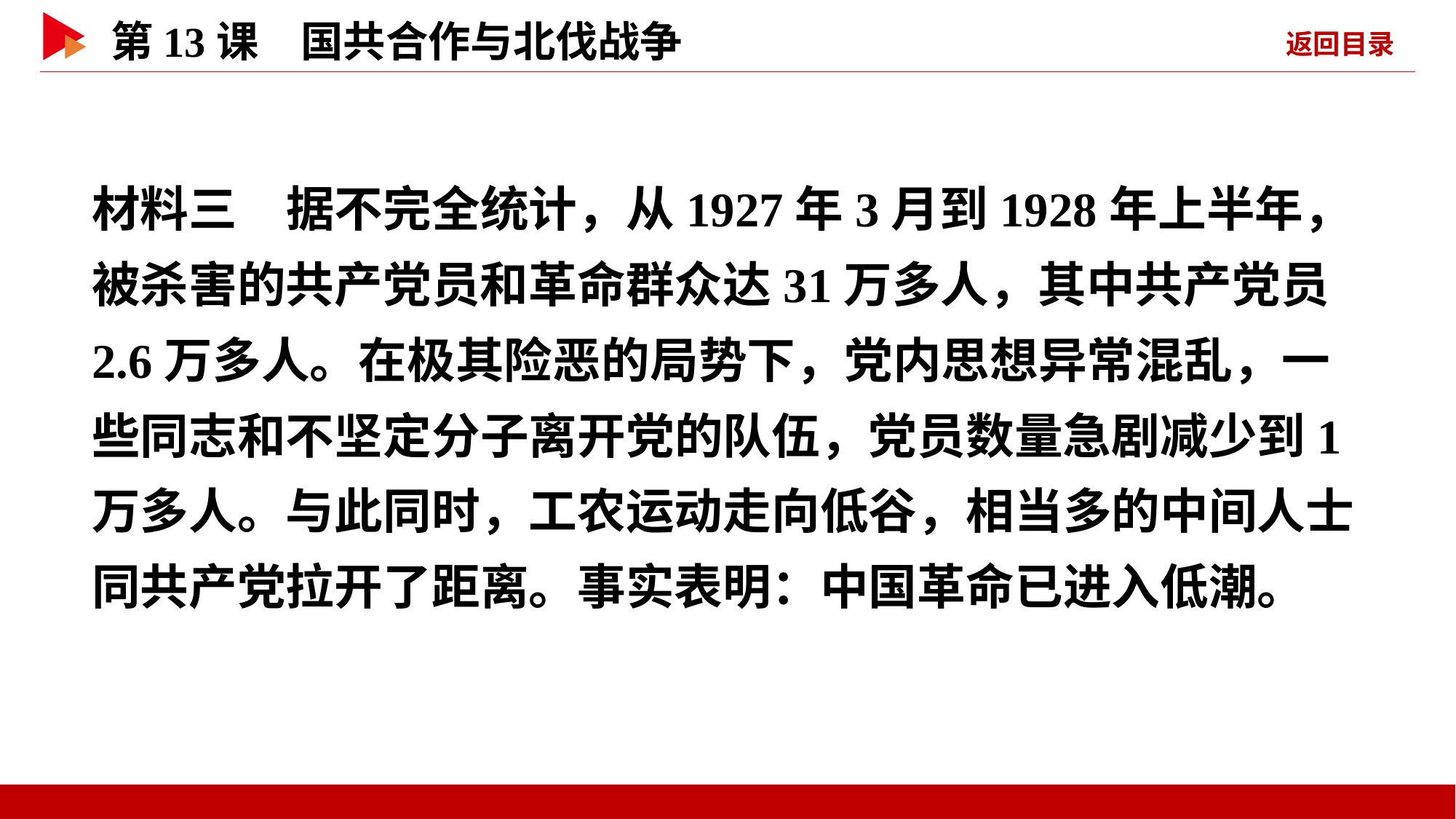

材料三　据不完全统计，从1927年3月到1928年上半年，被杀害的共产党员和革命群众达31万多人，其中共产党员2.6万多人。在极其险恶的局势下，党内思想异常混乱，一些同志和不坚定分子离开党的队伍，党员数量急剧减少到1万多人。与此同时，工农运动走向低谷，相当多的中间人士同共产党拉开了距离。事实表明：中国革命已进入低潮。